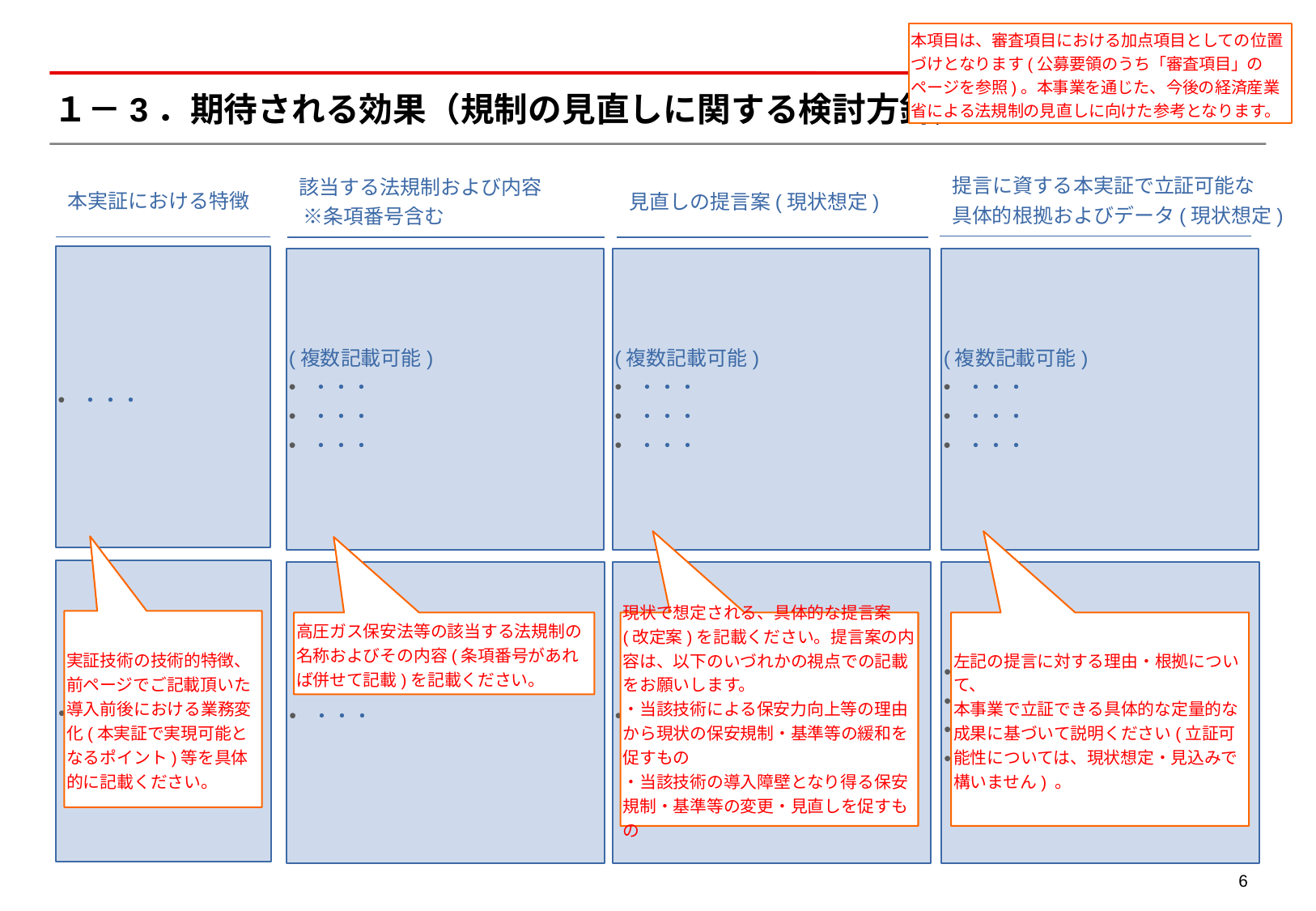

本項目は、審査項目における加点項目としての位置づけとなります(公募要領のうち「審査項目」のページを参照)。本事業を通じた、今後の経済産業省による法規制の見直しに向けた参考となります。
# １－3．期待される効果（規制の見直しに関する検討方針）
提言に資する本実証で立証可能な
具体的根拠およびデータ(現状想定)
本実証における特徴
該当する法規制および内容
 ※条項番号含む
見直しの提言案(現状想定)
・・・
(複数記載可能)
・・・
・・・
・・・
(複数記載可能)
・・・
・・・
・・・
(複数記載可能)
・・・
・・・
・・・
・・・
・・・
・・・
・・・
・・・
・・・
・・・

実証技術の技術的特徴、
前ページでご記載頂いた導入前後における業務変化(本実証で実現可能となるポイント)等を具体的に記載ください。
高圧ガス保安法等の該当する法規制の名称およびその内容(条項番号があれば併せて記載)を記載ください。
左記の提言に対する理由・根拠について、
本事業で立証できる具体的な定量的な成果に基づいて説明ください(立証可能性については、現状想定・見込みで構いません) 。
現状で想定される、具体的な提言案(改定案)を記載ください。提言案の内容は、以下のいづれかの視点での記載をお願いします。
・当該技術による保安力向上等の理由から現状の保安規制・基準等の緩和を促すもの
・当該技術の導入障壁となり得る保安規制・基準等の変更・見直しを促すもの